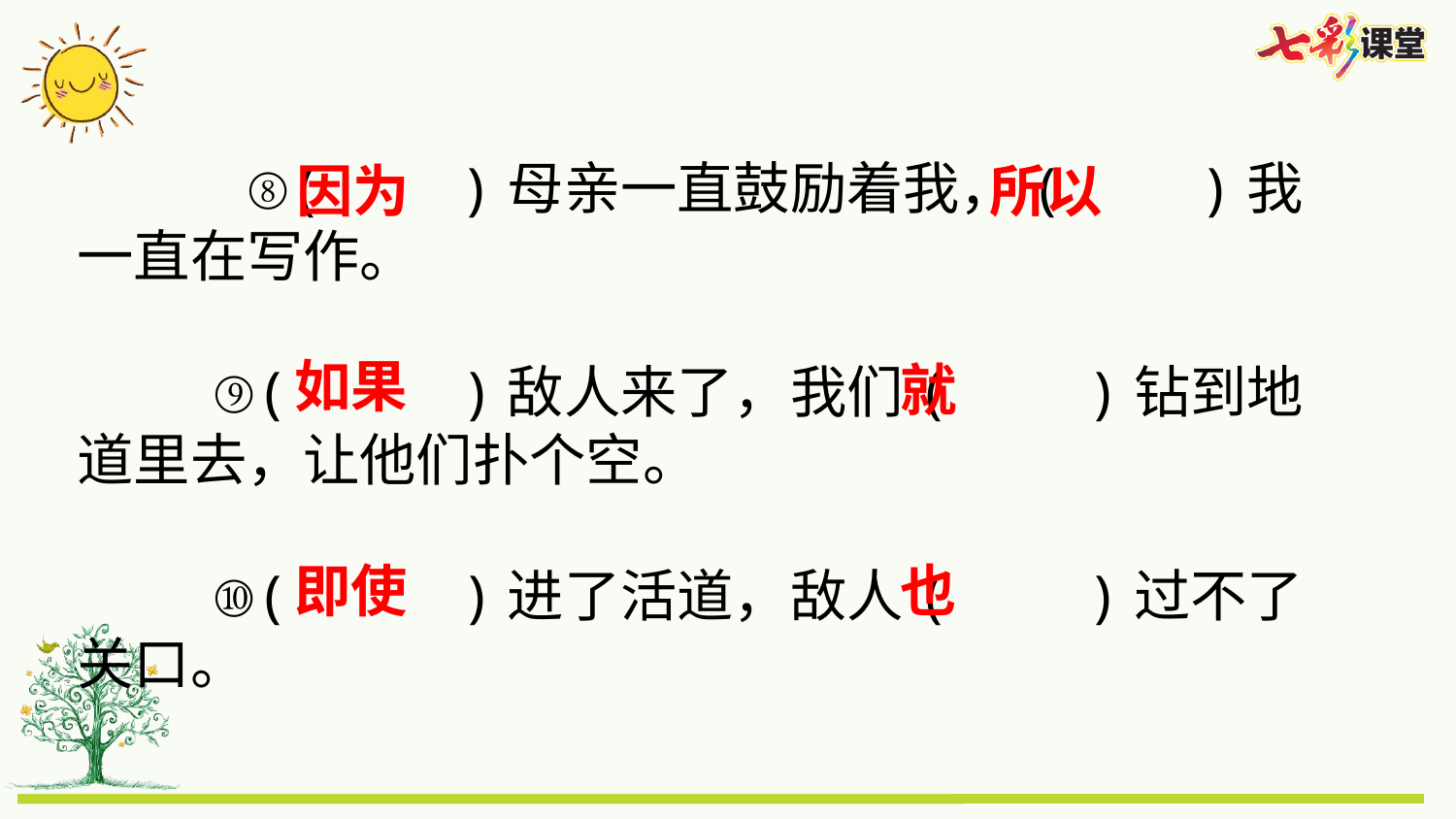

⑧(    )母亲一直鼓励着我，(    )我一直在写作。

    ⑨(     )敌人来了，我们(    )钻到地道里去，让他们扑个空。

    ⑩(     )进了活道，敌人(    )过不了关口。
因为
所以
如果
就
即使
也